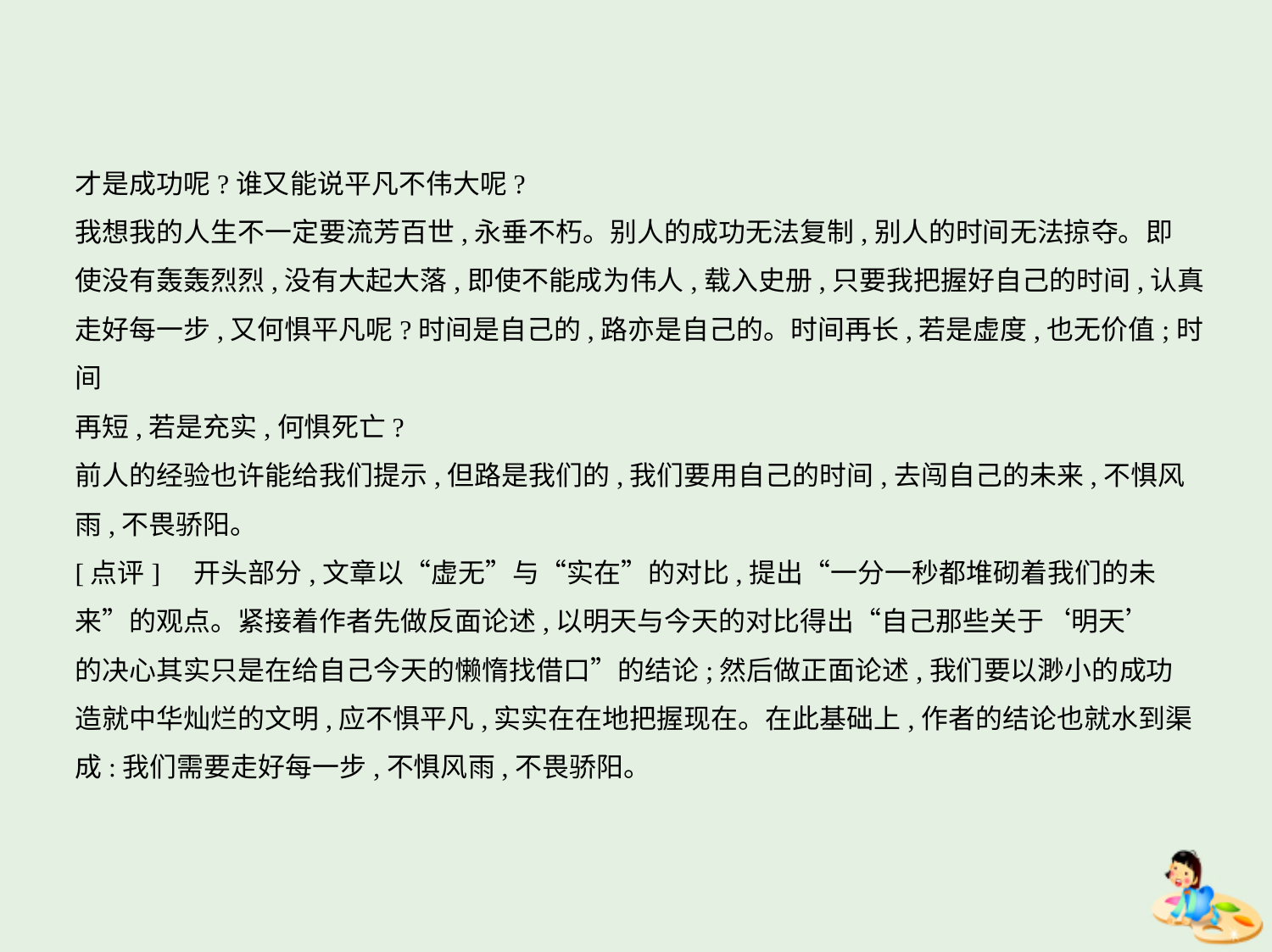

才是成功呢?谁又能说平凡不伟大呢?
我想我的人生不一定要流芳百世,永垂不朽。别人的成功无法复制,别人的时间无法掠夺。即
使没有轰轰烈烈,没有大起大落,即使不能成为伟人,载入史册,只要我把握好自己的时间,认真
走好每一步,又何惧平凡呢?时间是自己的,路亦是自己的。时间再长,若是虚度,也无价值;时间
再短,若是充实,何惧死亡?
前人的经验也许能给我们提示,但路是我们的,我们要用自己的时间,去闯自己的未来,不惧风
雨,不畏骄阳。
[点评]　开头部分,文章以“虚无”与“实在”的对比,提出“一分一秒都堆砌着我们的未
来”的观点。紧接着作者先做反面论述,以明天与今天的对比得出“自己那些关于‘明天’
的决心其实只是在给自己今天的懒惰找借口”的结论;然后做正面论述,我们要以渺小的成功
造就中华灿烂的文明,应不惧平凡,实实在在地把握现在。在此基础上,作者的结论也就水到渠
成:我们需要走好每一步,不惧风雨,不畏骄阳。